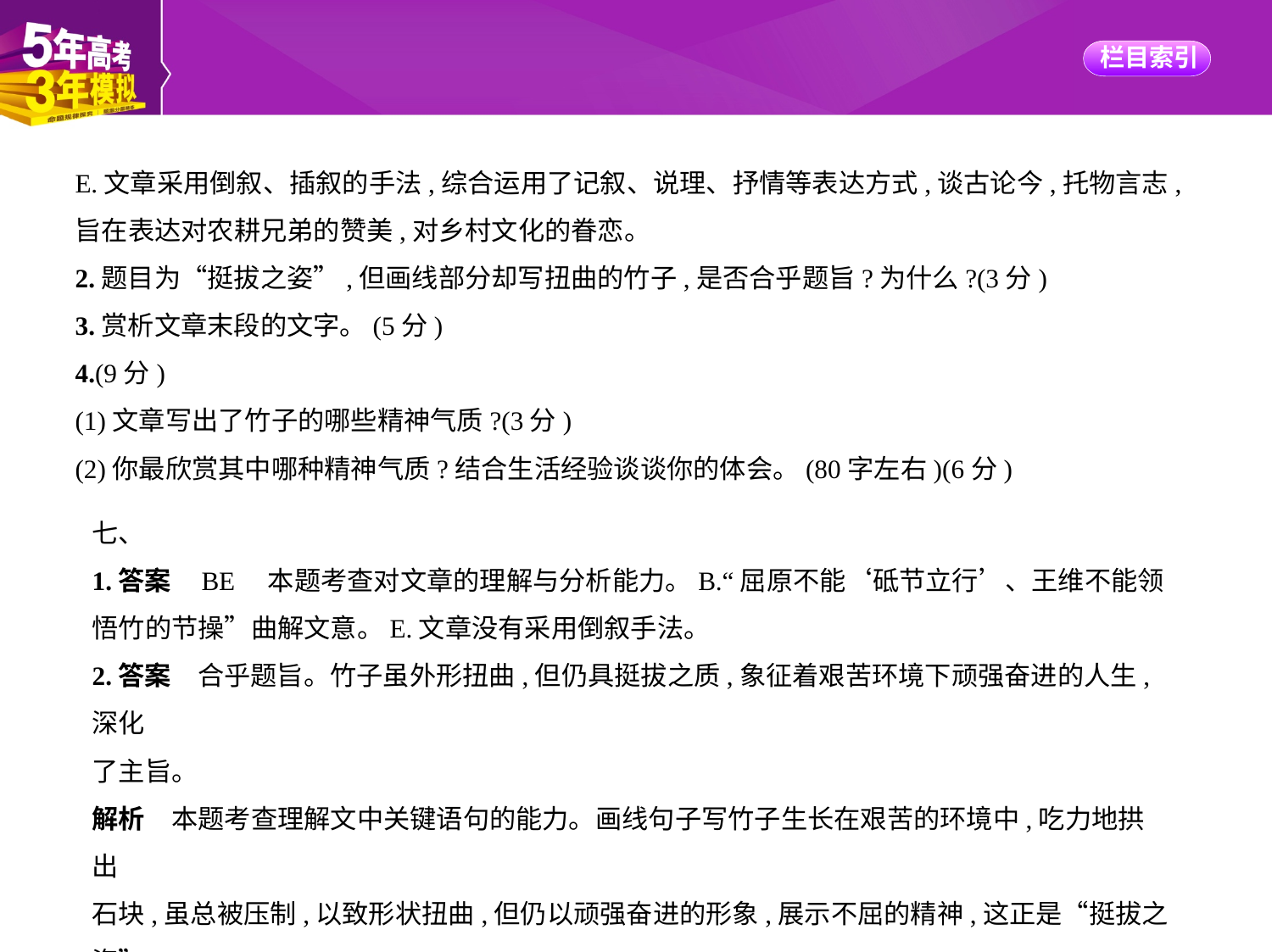

E.文章采用倒叙、插叙的手法,综合运用了记叙、说理、抒情等表达方式,谈古论今,托物言志,
旨在表达对农耕兄弟的赞美,对乡村文化的眷恋。
2.题目为“挺拔之姿”,但画线部分却写扭曲的竹子,是否合乎题旨?为什么?(3分)
3.赏析文章末段的文字。(5分)
4.(9分)
(1)文章写出了竹子的哪些精神气质?(3分)
(2)你最欣赏其中哪种精神气质?结合生活经验谈谈你的体会。(80字左右)(6分)
七、
1.答案    BE　本题考查对文章的理解与分析能力。B.“屈原不能‘砥节立行’、王维不能领
悟竹的节操”曲解文意。E.文章没有采用倒叙手法。
2.答案　合乎题旨。竹子虽外形扭曲,但仍具挺拔之质,象征着艰苦环境下顽强奋进的人生,深化
了主旨。
解析　本题考查理解文中关键语句的能力。画线句子写竹子生长在艰苦的环境中,吃力地拱出
石块,虽总被压制,以致形状扭曲,但仍以顽强奋进的形象,展示不屈的精神,这正是“挺拔之姿”
的重要内涵所在。